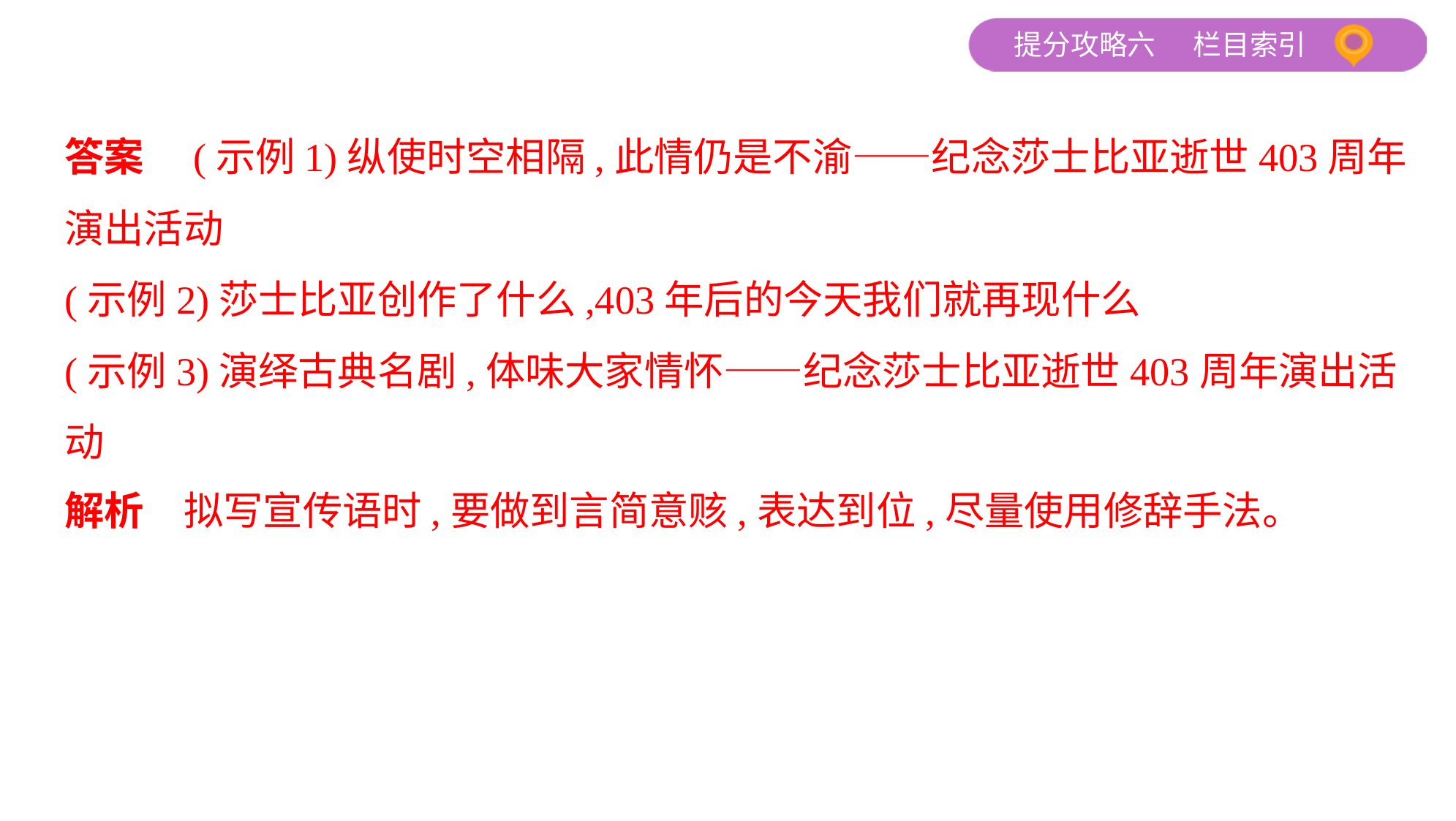

答案　(示例1)纵使时空相隔,此情仍是不渝——纪念莎士比亚逝世403周年
演出活动
(示例2)莎士比亚创作了什么,403年后的今天我们就再现什么
(示例3)演绎古典名剧,体味大家情怀——纪念莎士比亚逝世403周年演出活
动
解析　拟写宣传语时,要做到言简意赅,表达到位,尽量使用修辞手法。